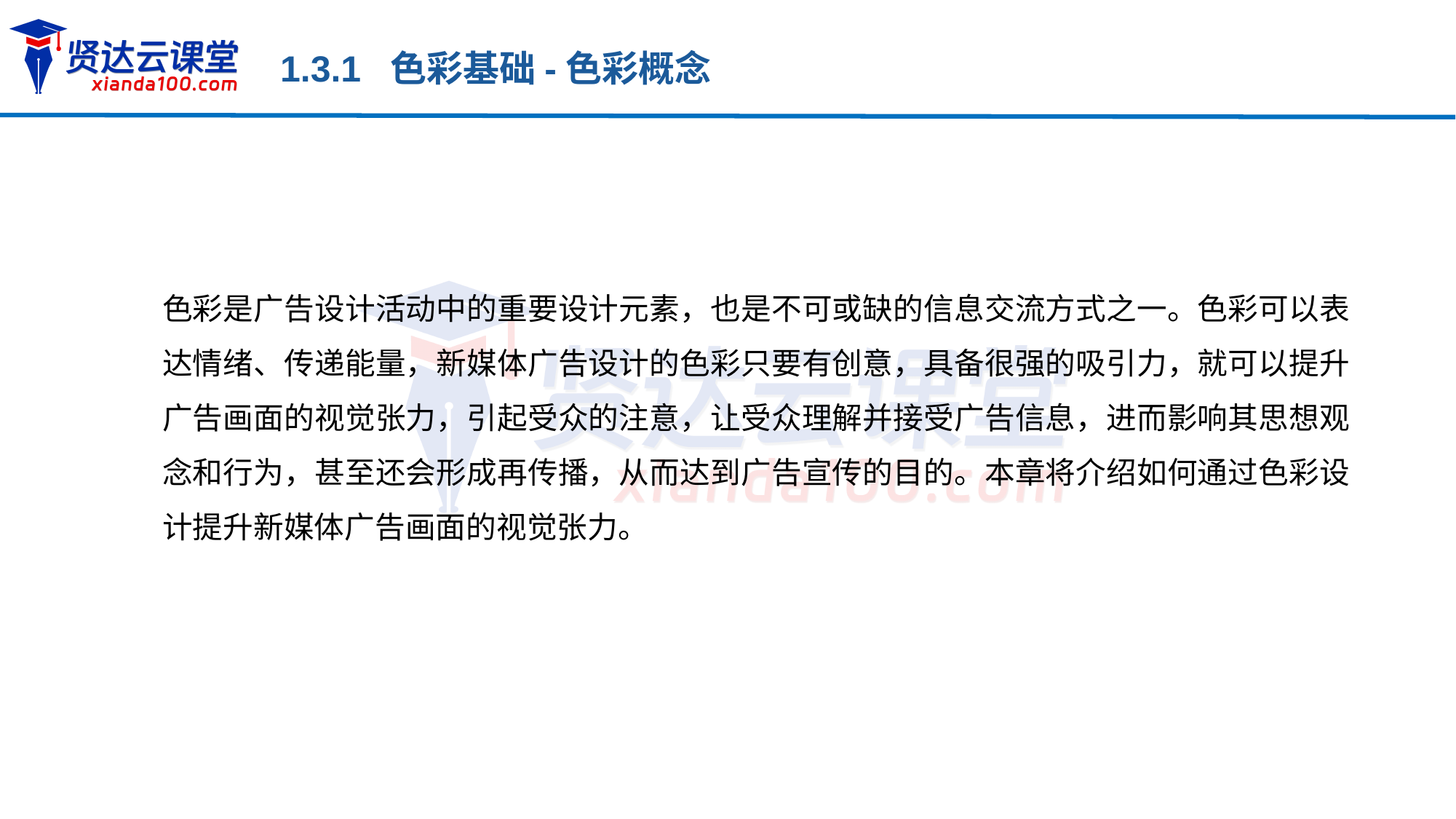

1.3.1  色彩基础-色彩概念
色彩是广告设计活动中的重要设计元素，也是不可或缺的信息交流方式之一。色彩可以表达情绪、传递能量，新媒体广告设计的色彩只要有创意，具备很强的吸引力，就可以提升广告画面的视觉张力，引起受众的注意，让受众理解并接受广告信息，进而影响其思想观念和行为，甚至还会形成再传播，从而达到广告宣传的目的。本章将介绍如何通过色彩设计提升新媒体广告画面的视觉张力。